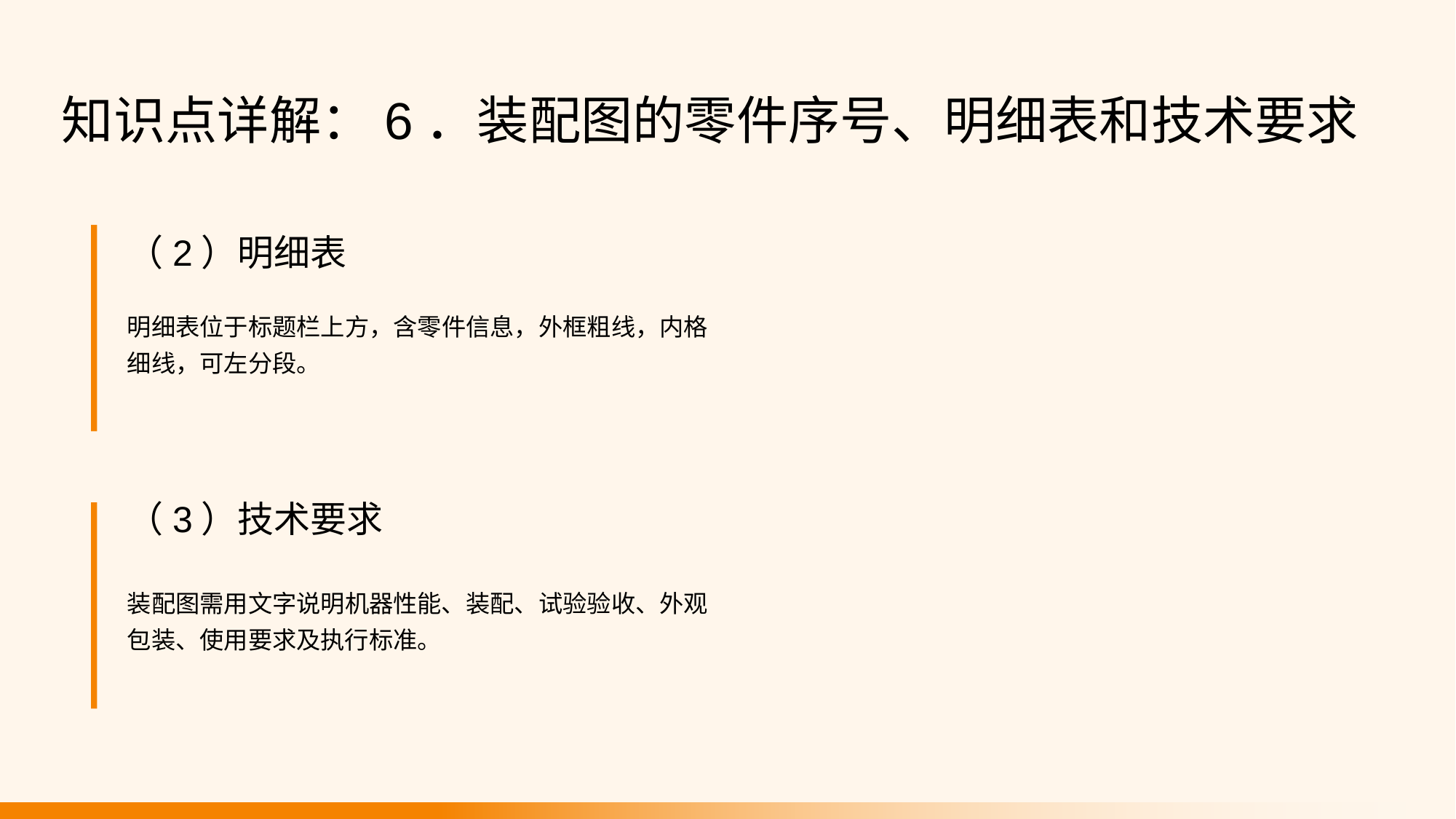

知识点详解：6．装配图的零件序号、明细表和技术要求

（2）明细表
明细表位于标题栏上方，含零件信息，外框粗线，内格细线，可左分段。
（3）技术要求

装配图需用文字说明机器性能、装配、试验验收、外观包装、使用要求及执行标准。